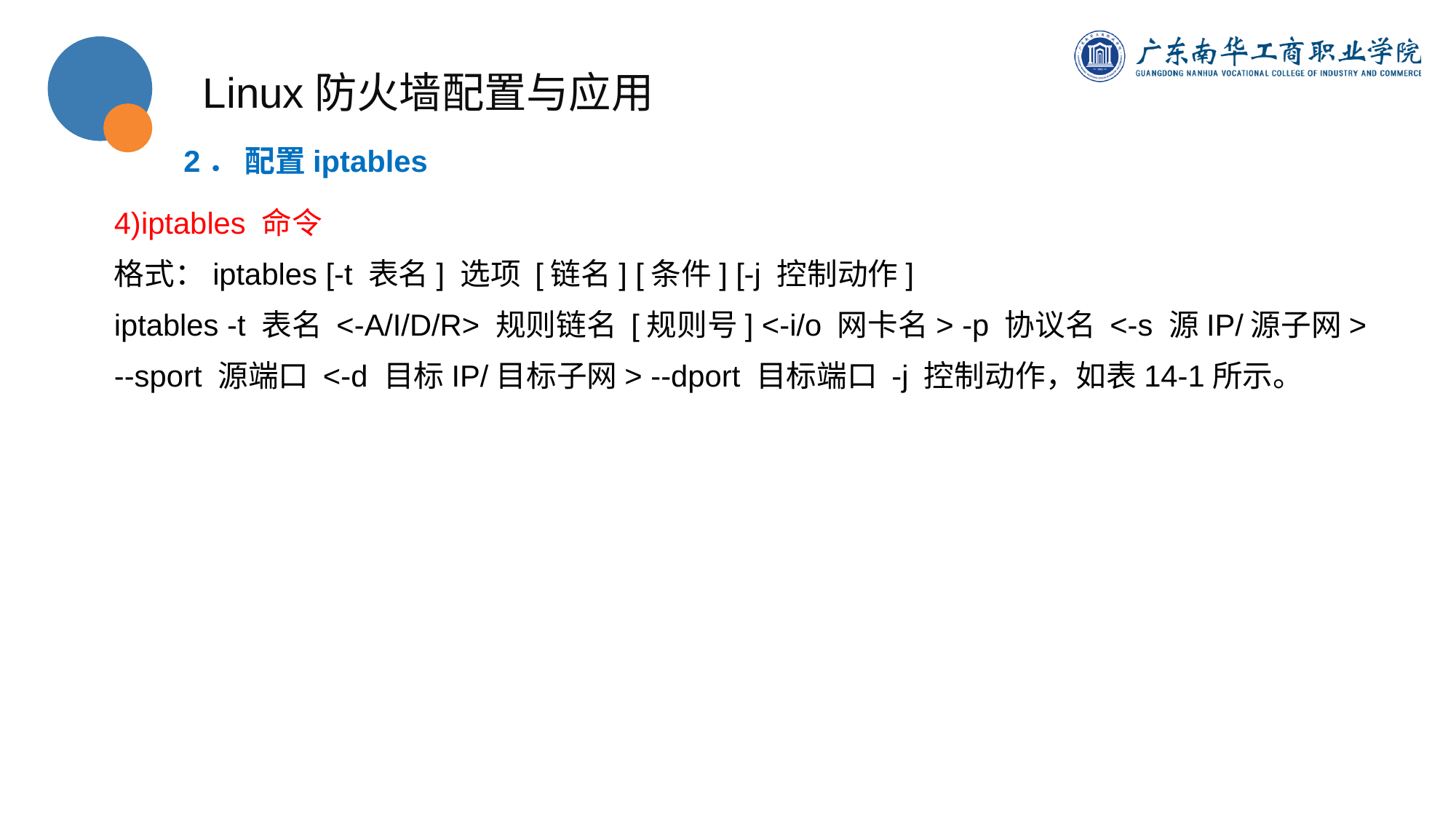

Linux防火墙配置与应用

2． 配置iptables
4)iptables 命令
格式：iptables [-t 表名] 选项 [链名] [条件] [-j 控制动作]
iptables -t 表名 <-A/I/D/R> 规则链名 [规则号] <-i/o 网卡名> -p 协议名 <-s 源IP/源子网> --sport 源端口 <-d 目标IP/目标子网> --dport 目标端口 -j 控制动作，如表14-1所示。